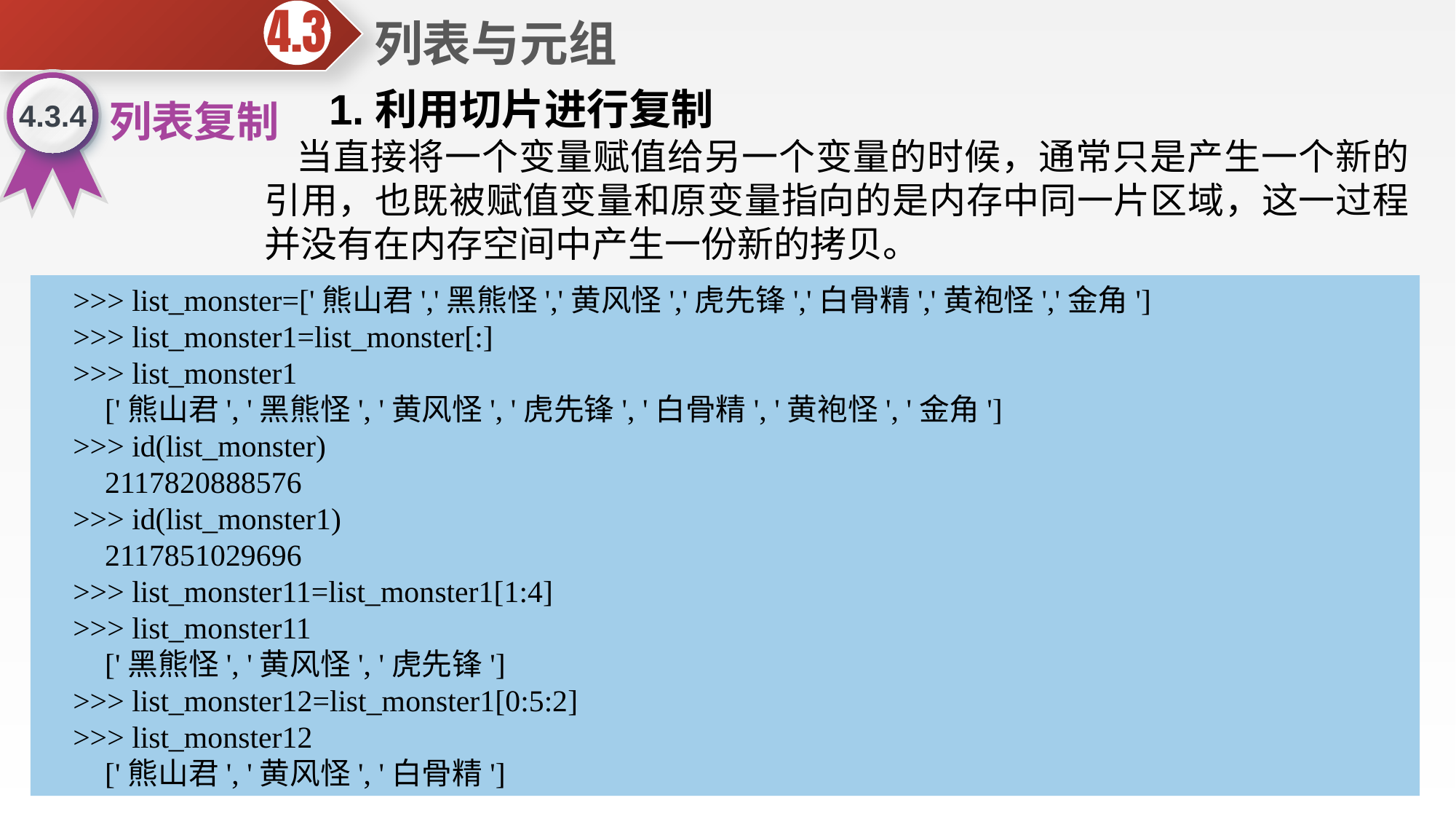

列表与元组

4.3

4.3.4
列表复制
    1.利用切片进行复制
当直接将一个变量赋值给另一个变量的时候，通常只是产生一个新的引用，也既被赋值变量和原变量指向的是内存中同一片区域，这一过程并没有在内存空间中产生一份新的拷贝。
>>> list_monster=['熊山君','黑熊怪','黄风怪','虎先锋','白骨精','黄袍怪','金角']
>>> list_monster1=list_monster[:]
>>> list_monster1
['熊山君', '黑熊怪', '黄风怪', '虎先锋', '白骨精', '黄袍怪', '金角']
>>> id(list_monster)
2117820888576
>>> id(list_monster1)
2117851029696
>>> list_monster11=list_monster1[1:4]
>>> list_monster11
['黑熊怪', '黄风怪', '虎先锋']
>>> list_monster12=list_monster1[0:5:2]
>>> list_monster12
['熊山君', '黄风怪', '白骨精']